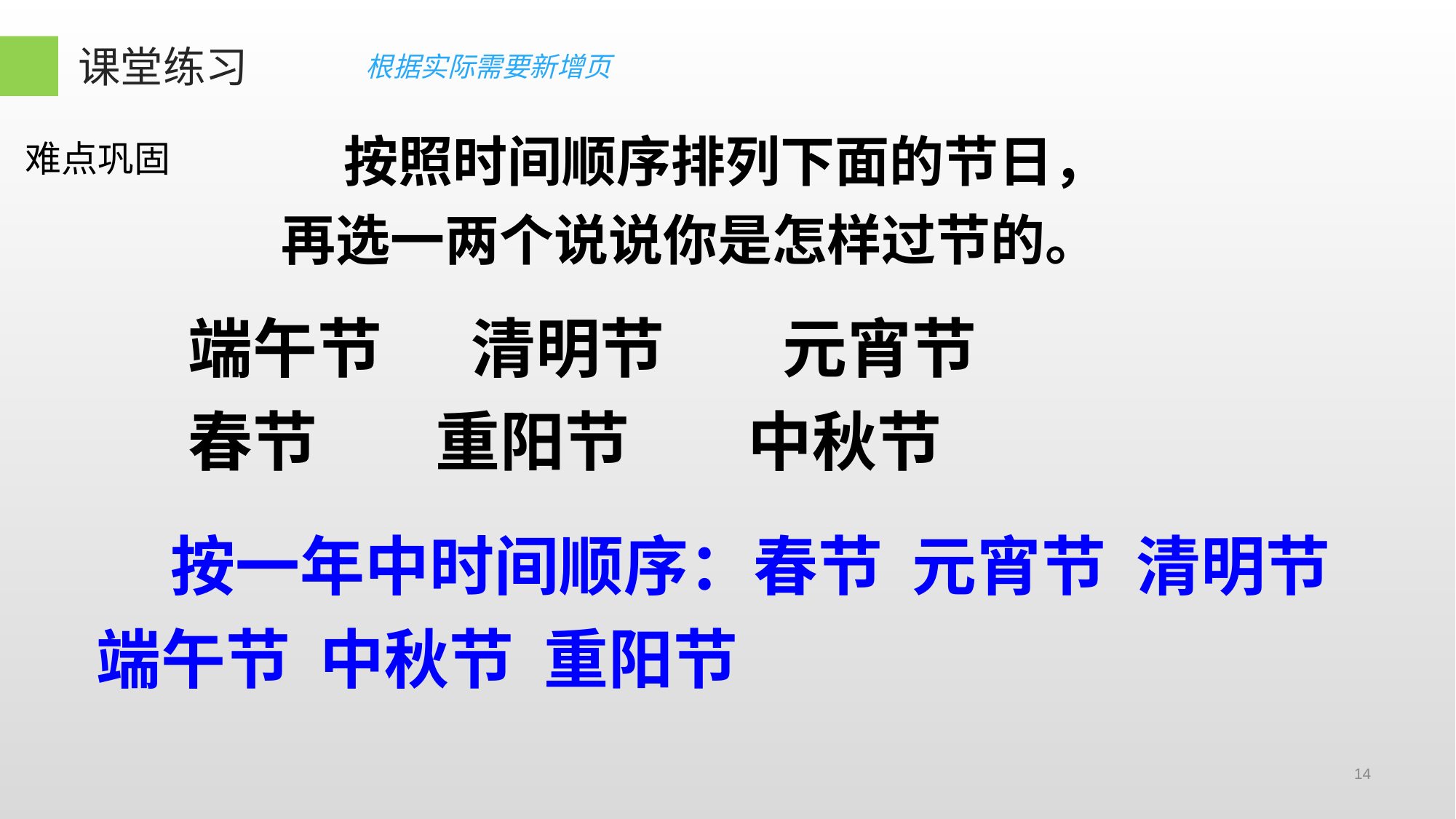

课堂练习

根据实际需要新增页
难点巩固
    按照时间顺序排列下面的节日，再选一两个说说你是怎样过节的。
端午节      清明节        元宵节
春节        重阳节        中秋节
    按一年中时间顺序：春节  元宵节  清明节  端午节  中秋节  重阳节
14